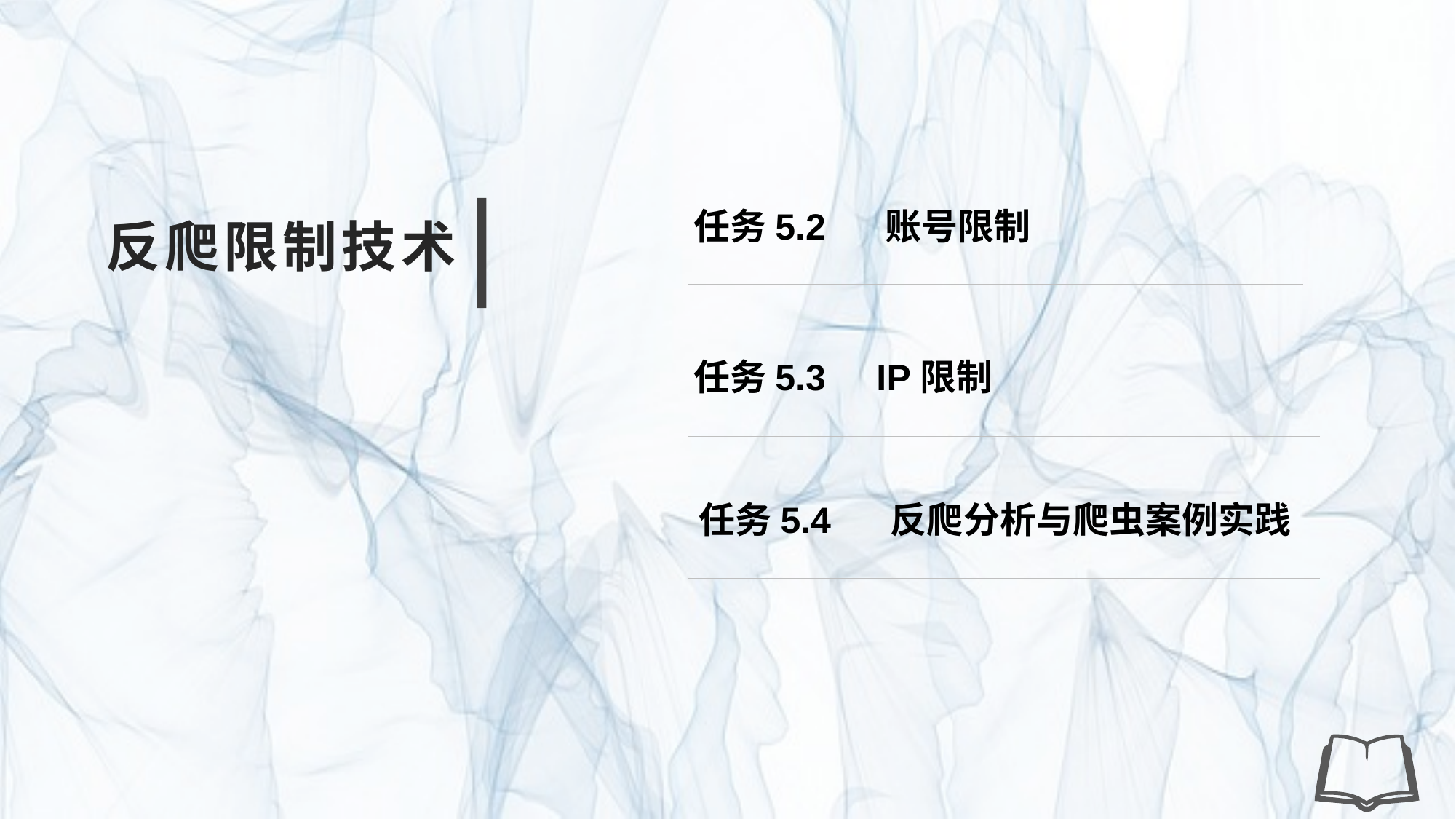

任务5.2     账号限制
反爬限制技术
任务5.3     IP限制
任务5.4     反爬分析与爬虫案例实践

2